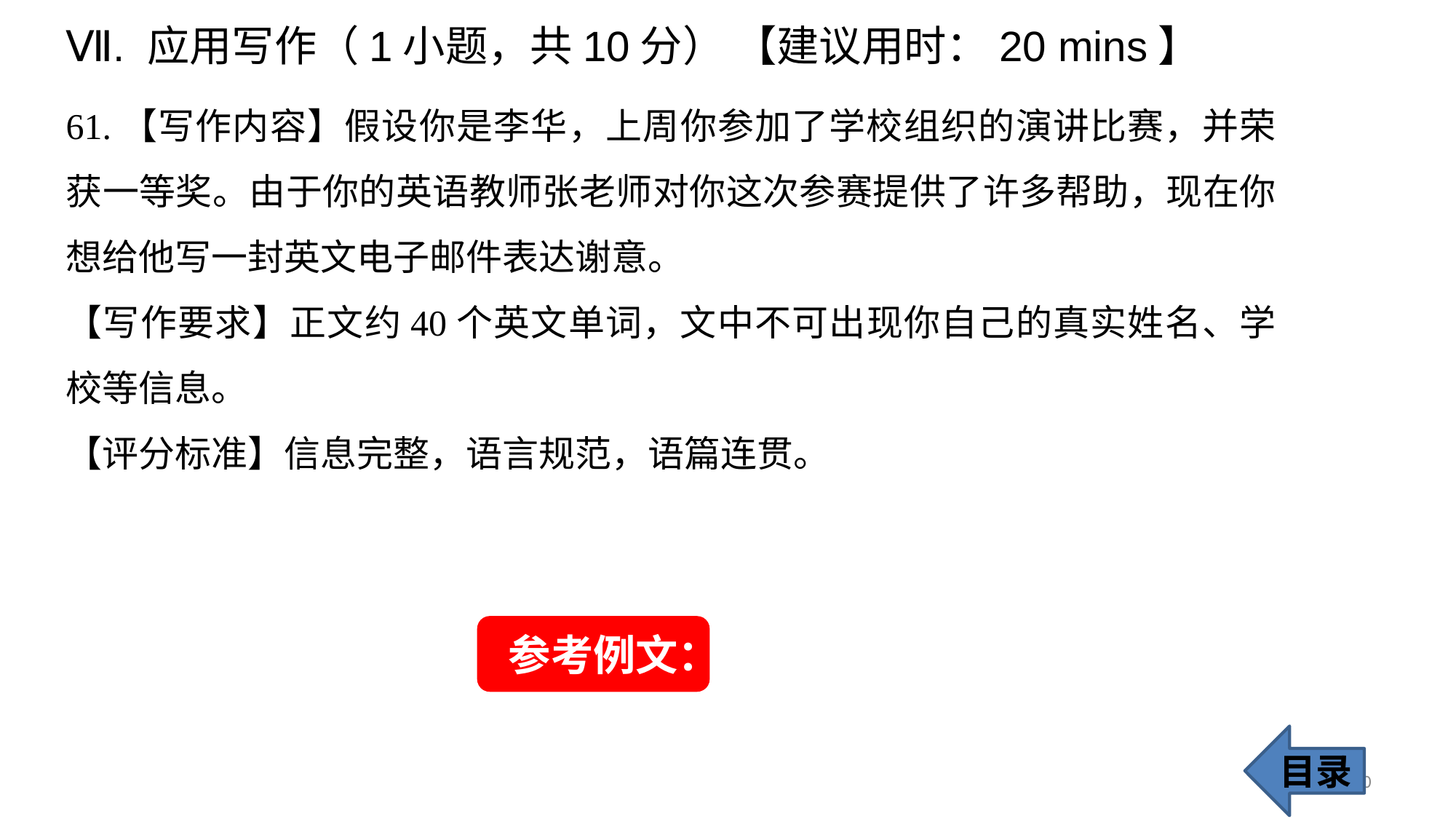

Ⅶ. 应用写作（1小题，共10分） 【建议用时：20 mins】
61.【写作内容】假设你是李华，上周你参加了学校组织的演讲比赛，并荣获一等奖。由于你的英语教师张老师对你这次参赛提供了许多帮助，现在你想给他写一封英文电子邮件表达谢意。
【写作要求】正文约40个英文单词，文中不可出现你自己的真实姓名、学校等信息。
【评分标准】信息完整，语言规范，语篇连贯。
参考例文：
目录
60